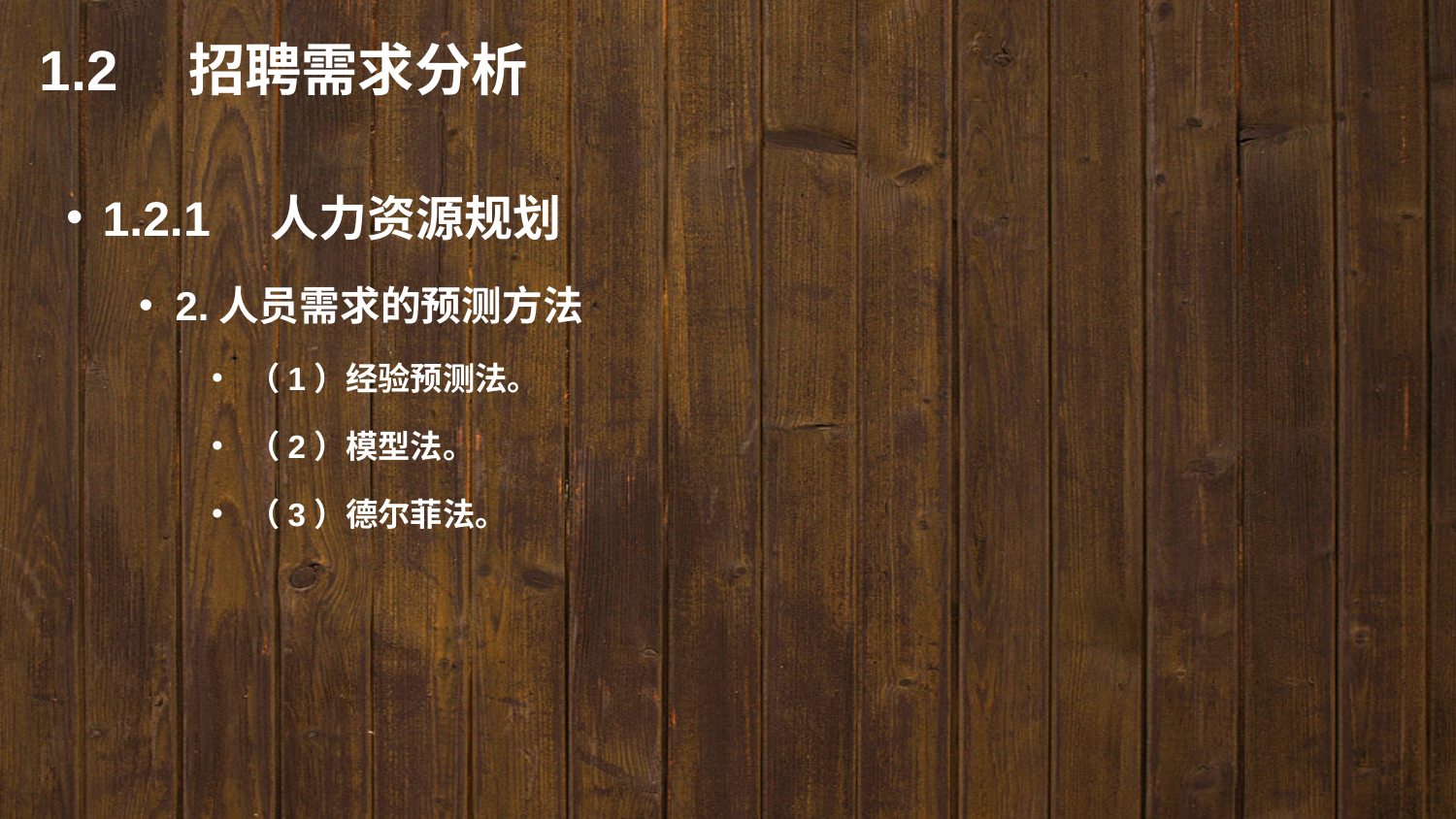

1.2　招聘需求分析
1.2.1　人力资源规划
2.人员需求的预测方法
（1）经验预测法。
（2）模型法。
（3）德尔菲法。